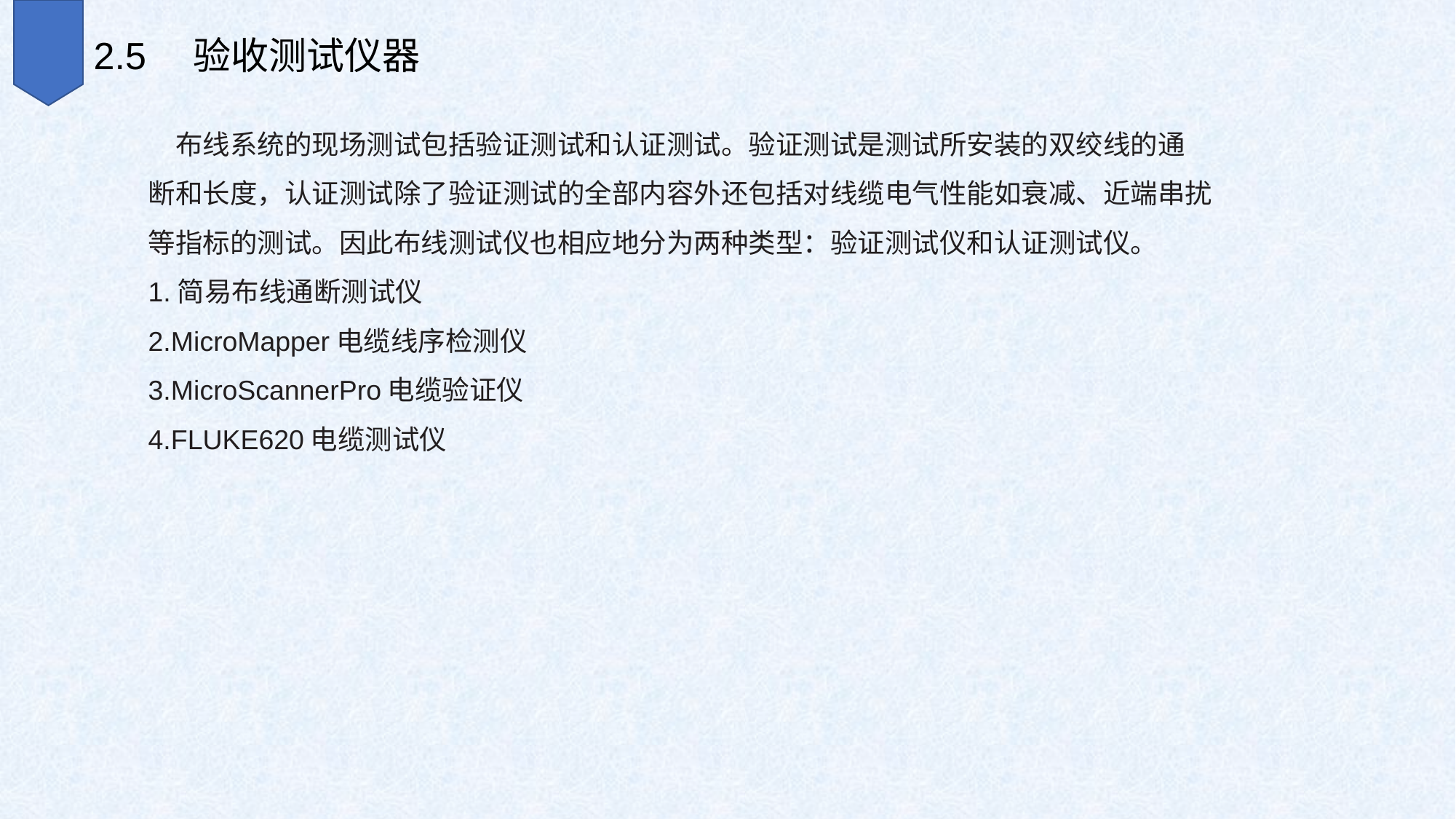

2.5　验收测试仪器
　布线系统的现场测试包括验证测试和认证测试。验证测试是测试所安装的双绞线的通
断和长度，认证测试除了验证测试的全部内容外还包括对线缆电气性能如衰减、近端串扰
等指标的测试。因此布线测试仪也相应地分为两种类型：验证测试仪和认证测试仪。
1.简易布线通断测试仪
2.MicroMapper电缆线序检测仪
3.MicroScannerPro电缆验证仪
4.FLUKE620电缆测试仪